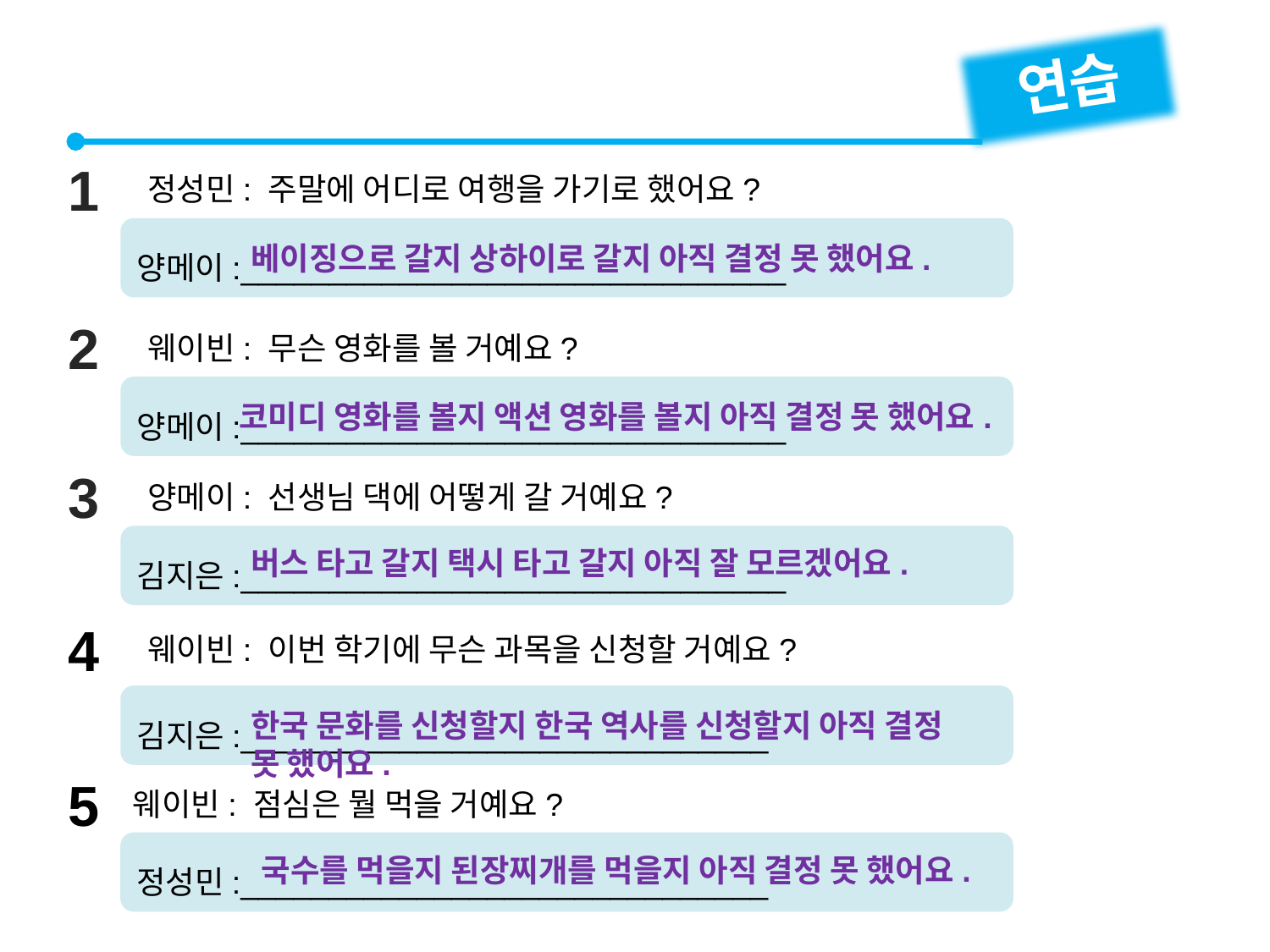

연습
1
정성민: 주말에 어디로 여행을 가기로 했어요?
양메이:_______________________________
베이징으로 갈지 상하이로 갈지 아직 결정 못 했어요.
2
웨이빈: 무슨 영화를 볼 거예요?
양메이:_______________________________
코미디 영화를 볼지 액션 영화를 볼지 아직 결정 못 했어요.
3
양메이: 선생님 댁에 어떻게 갈 거예요?
김지은:_______________________________
버스 타고 갈지 택시 타고 갈지 아직 잘 모르겠어요.
4
웨이빈: 이번 학기에 무슨 과목을 신청할 거예요?
김지은:______________________________
한국 문화를 신청할지 한국 역사를 신청할지 아직 결정 못 했어요.
5
웨이빈: 점심은 뭘 먹을 거예요?
정성민:______________________________
국수를 먹을지 된장찌개를 먹을지 아직 결정 못 했어요.